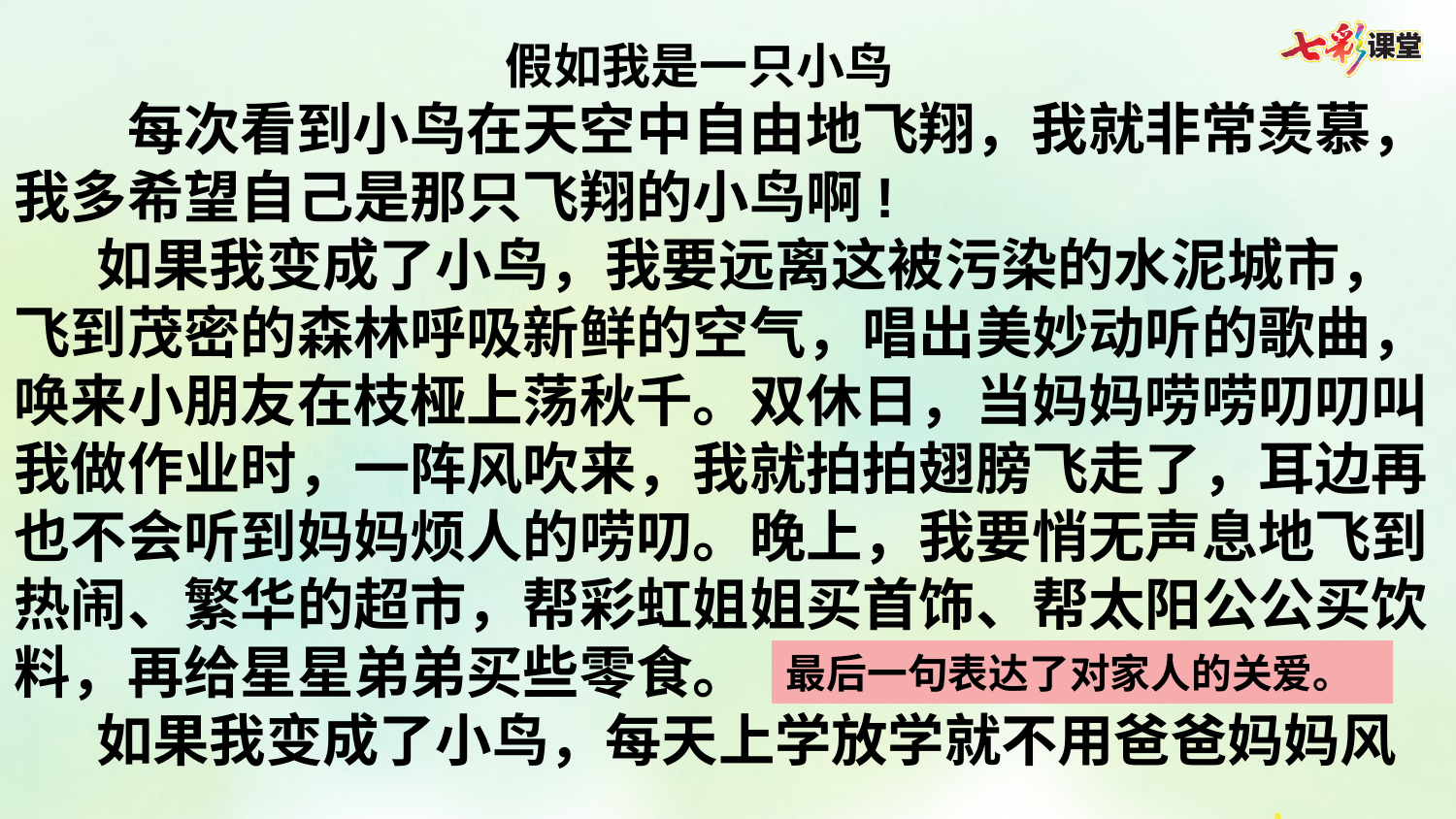

假如我是一只小鸟
     每次看到小鸟在天空中自由地飞翔，我就非常羡慕，我多希望自己是那只飞翔的小鸟啊!
  如果我变成了小鸟，我要远离这被污染的水泥城市，飞到茂密的森林呼吸新鲜的空气，唱出美妙动听的歌曲，唤来小朋友在枝桠上荡秋千。双休日，当妈妈唠唠叨叨叫我做作业时，一阵风吹来，我就拍拍翅膀飞走了，耳边再也不会听到妈妈烦人的唠叨。晚上，我要悄无声息地飞到热闹、繁华的超市，帮彩虹姐姐买首饰、帮太阳公公买饮料，再给星星弟弟买些零食。
  如果我变成了小鸟，每天上学放学就不用爸爸妈妈风
最后一句表达了对家人的关爱。